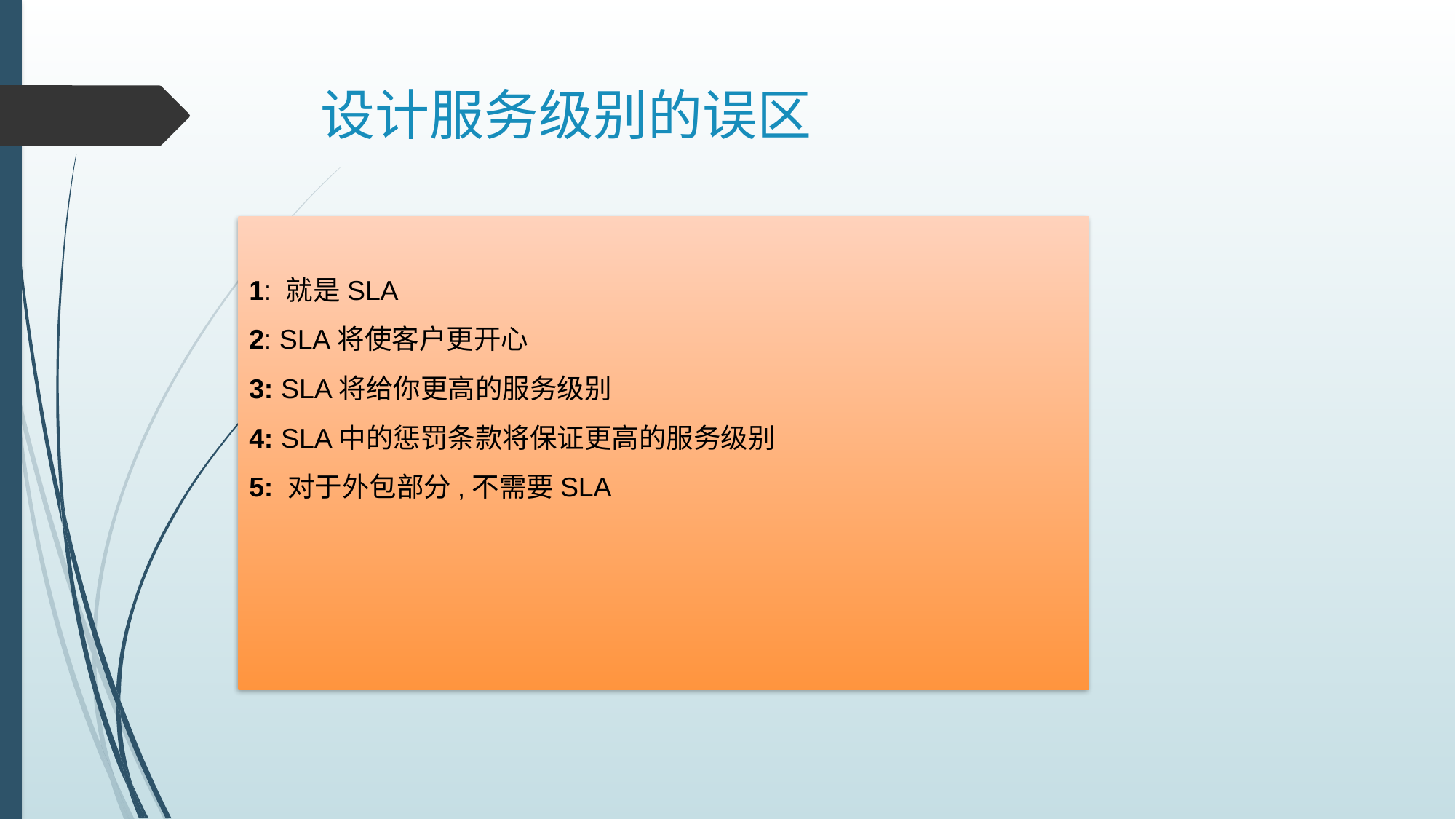

# 设计服务级别的误区
1: 就是SLA
2: SLA将使客户更开心
3: SLA将给你更高的服务级别
4: SLA中的惩罚条款将保证更高的服务级别
5: 对于外包部分,不需要SLA